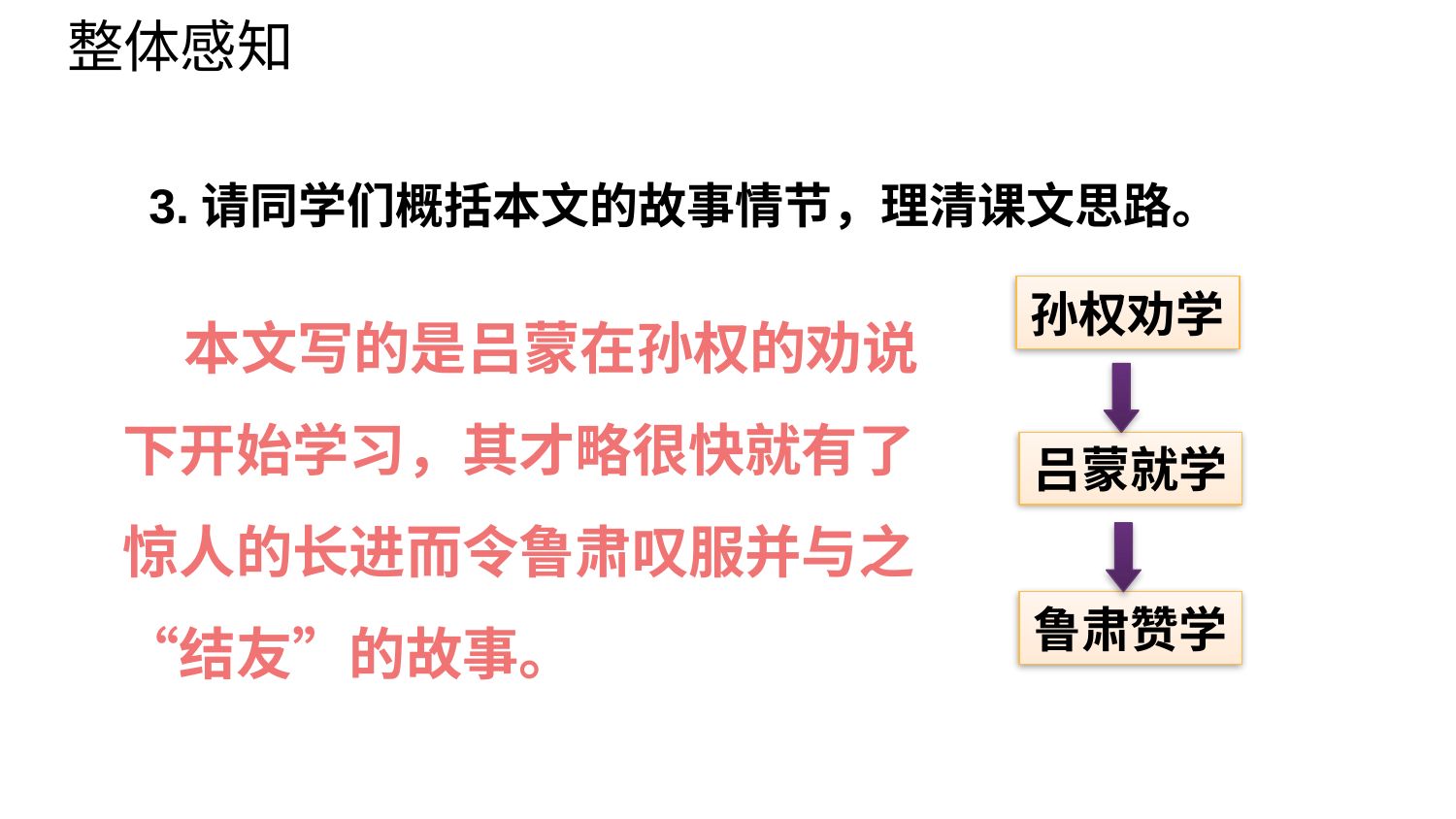

整体感知
3.请同学们概括本文的故事情节，理清课文思路。
    本文写的是吕蒙在孙权的劝说下开始学习，其才略很快就有了惊人的长进而令鲁肃叹服并与之“结友”的故事。
孙权劝学

吕蒙就学

鲁肃赞学